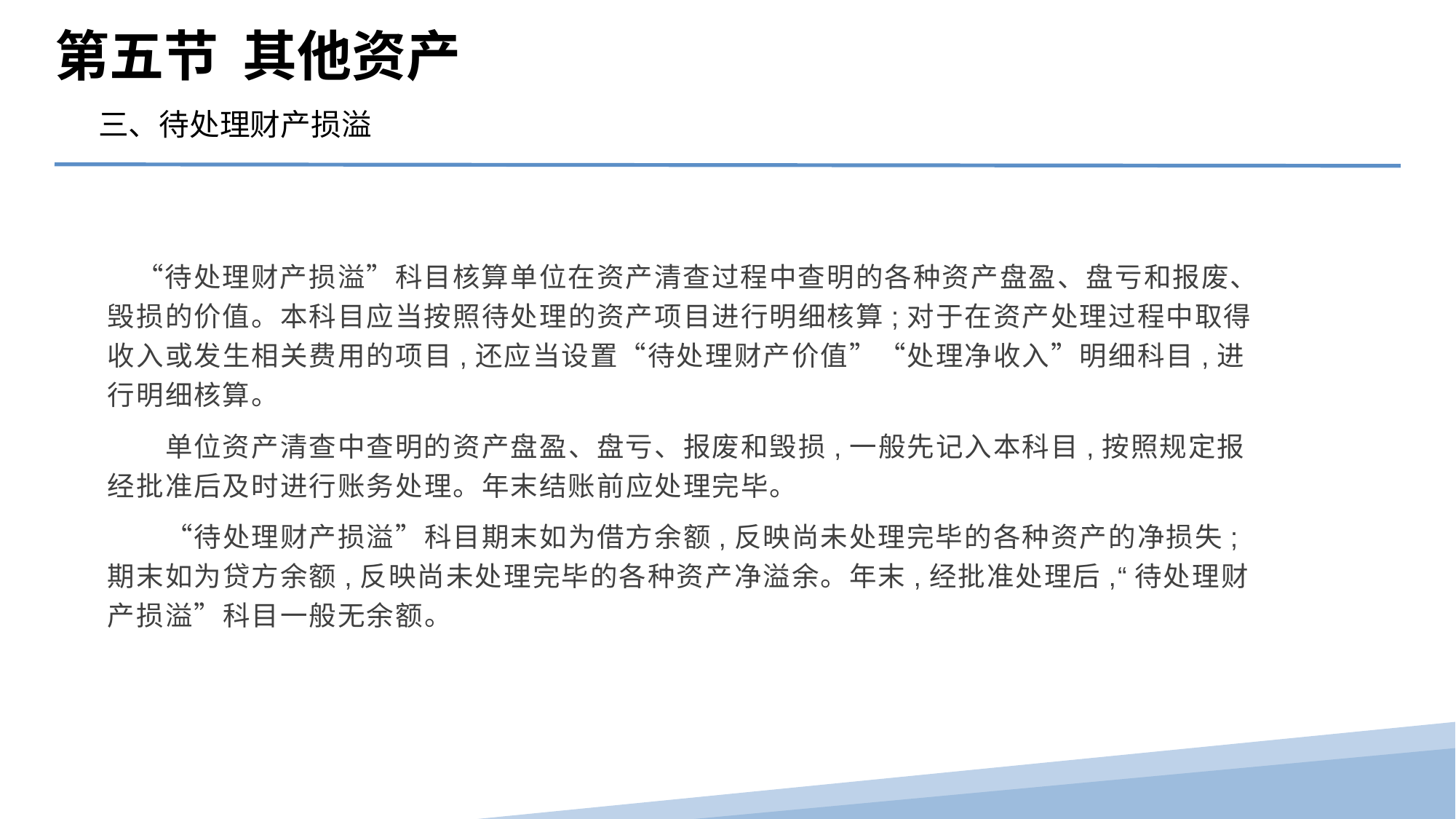

第五节  其他资产
三、待处理财产损溢
　“待处理财产损溢”科目核算单位在资产清查过程中查明的各种资产盘盈、盘亏和报废、毁损的价值。本科目应当按照待处理的资产项目进行明细核算;对于在资产处理过程中取得收入或发生相关费用的项目,还应当设置“待处理财产价值”“处理净收入”明细科目,进行明细核算。
　　单位资产清查中查明的资产盘盈、盘亏、报废和毁损,一般先记入本科目,按照规定报经批准后及时进行账务处理。年末结账前应处理完毕。
　　“待处理财产损溢”科目期末如为借方余额,反映尚未处理完毕的各种资产的净损失;期末如为贷方余额,反映尚未处理完毕的各种资产净溢余。年末,经批准处理后,“待处理财产损溢”科目一般无余额。